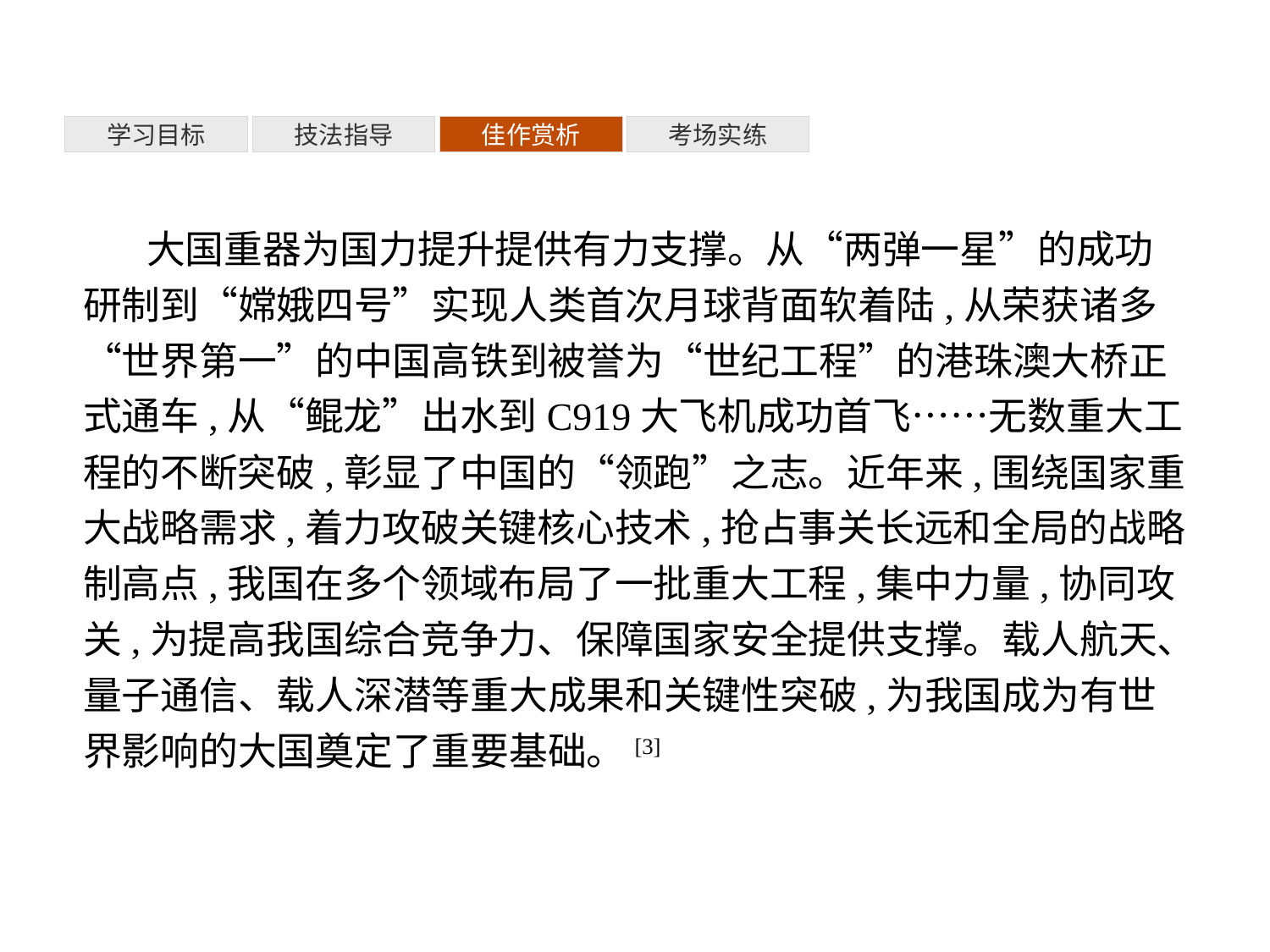

考场实练
佳作赏析
技法指导
学习目标
大国重器为国力提升提供有力支撑。从“两弹一星”的成功研制到“嫦娥四号”实现人类首次月球背面软着陆,从荣获诸多“世界第一”的中国高铁到被誉为“世纪工程”的港珠澳大桥正式通车,从“鲲龙”出水到C919大飞机成功首飞……无数重大工程的不断突破,彰显了中国的“领跑”之志。近年来,围绕国家重大战略需求,着力攻破关键核心技术,抢占事关长远和全局的战略制高点,我国在多个领域布局了一批重大工程,集中力量,协同攻关,为提高我国综合竞争力、保障国家安全提供支撑。载人航天、量子通信、载人深潜等重大成果和关键性突破,为我国成为有世界影响的大国奠定了重要基础。[3]